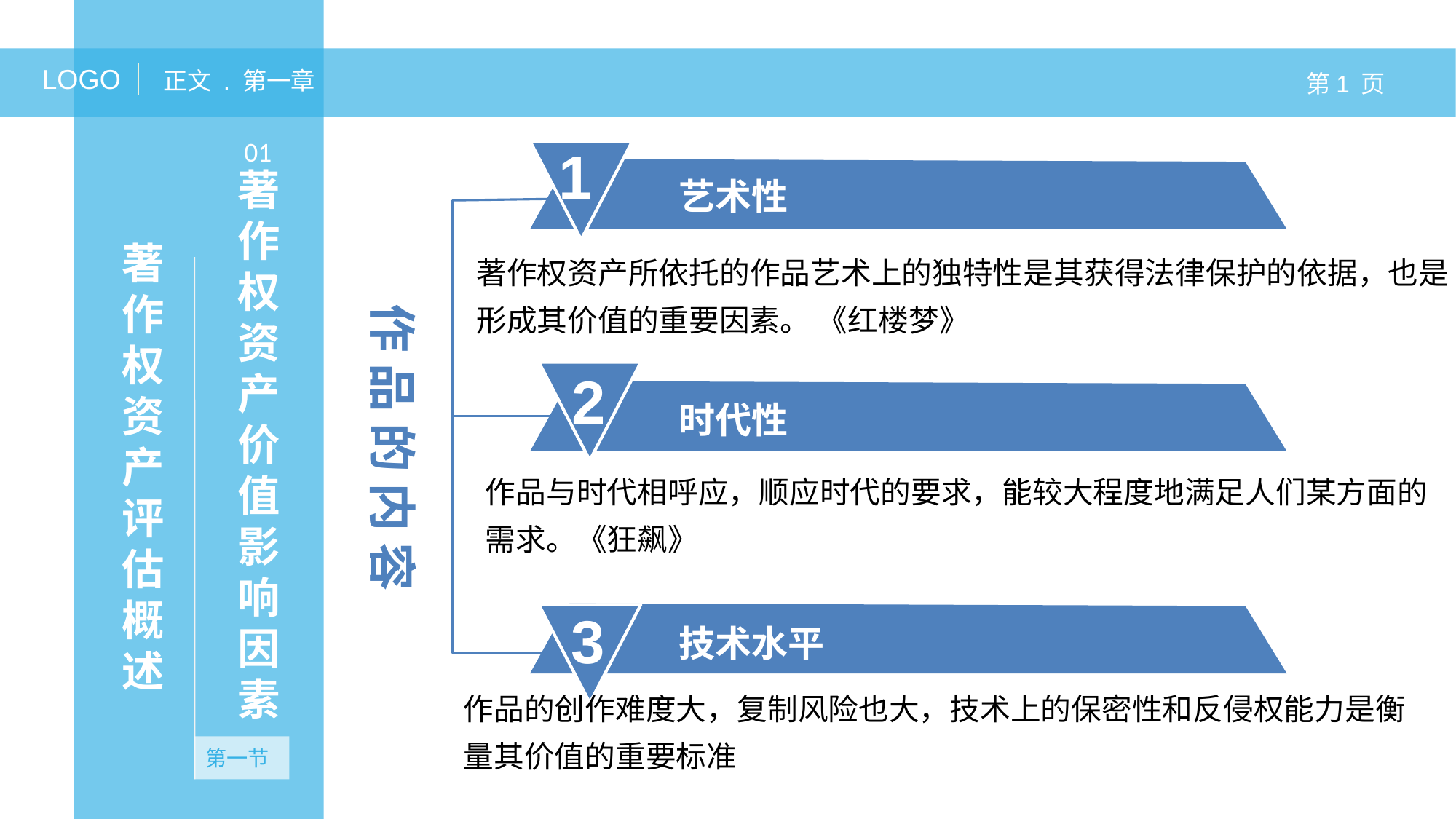

LOGO
正文 . 第一章

第1 页
01
1

著作权资产价值影响因素

艺术性

著作权资产评估概述
著作权资产所依托的作品艺术上的独特性是其获得法律保护的依据，也是形成其价值的重要因素。 《红楼梦》

作 品 的 内 容

2

时代性
作品与时代相呼应，顺应时代的要求，能较大程度地满足人们某方面的需求。《狂飙》
3

技术水平
作品的创作难度大，复制风险也大，技术上的保密性和反侵权能力是衡量其价值的重要标准
第一节